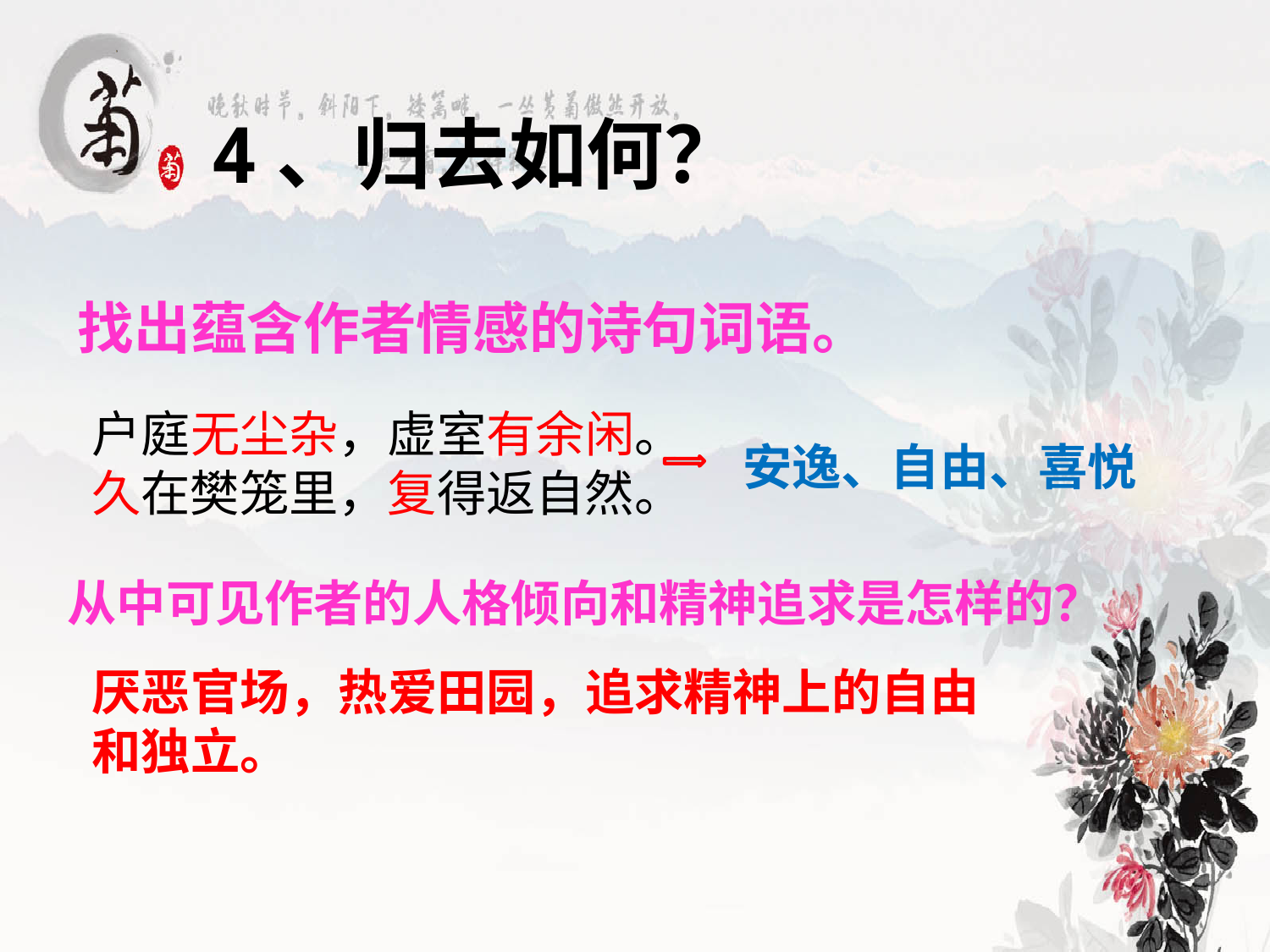

4、归去如何？
找出蕴含作者情感的诗句词语。
户庭无尘杂，虚室有余闲。
久在樊笼里，复得返自然。
安逸、自由、喜悦

从中可见作者的人格倾向和精神追求是怎样的？
厌恶官场，热爱田园，追求精神上的自由和独立。